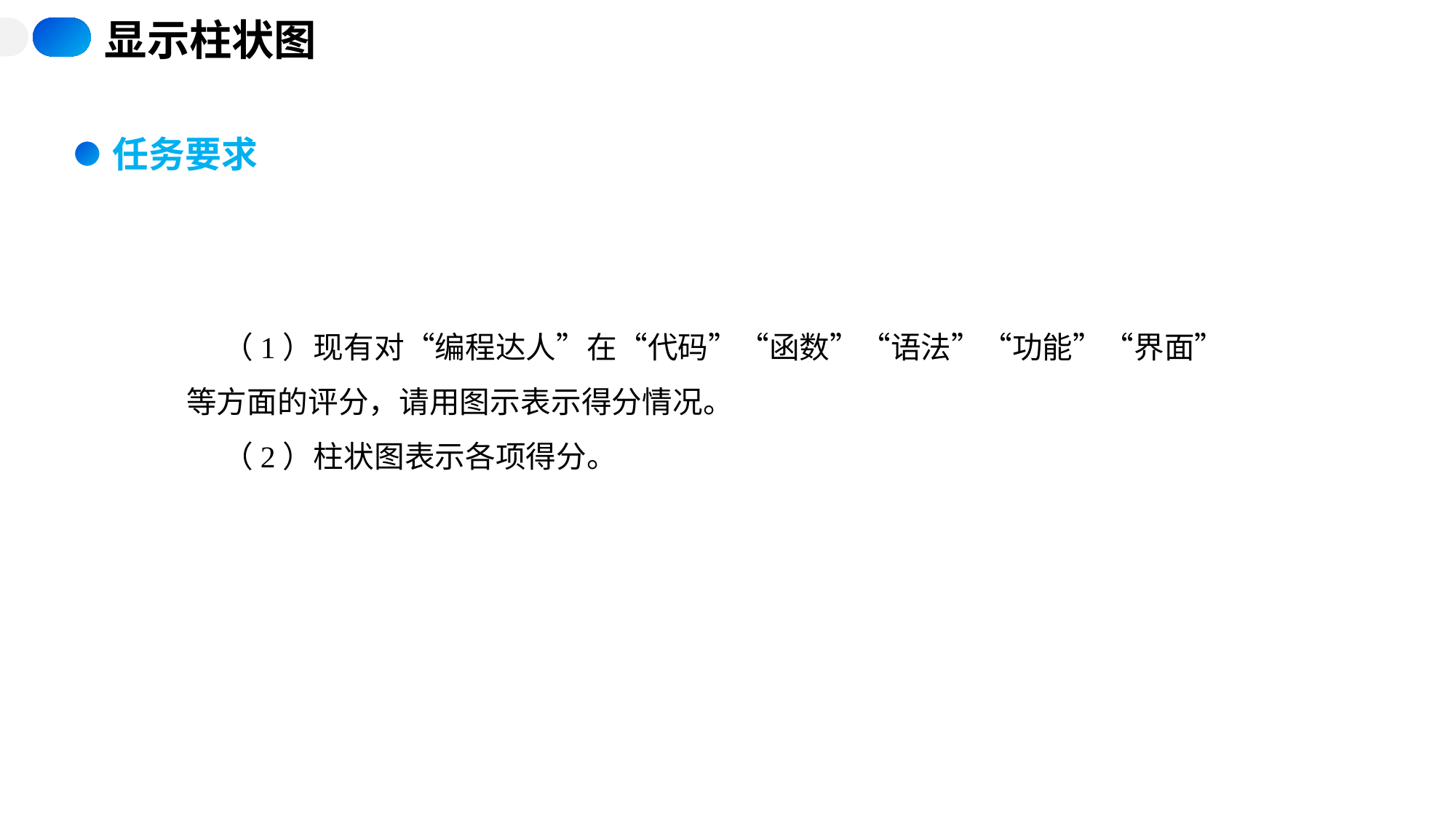

显示柱状图
任务要求

（1）现有对“编程达人”在“代码”“函数”“语法”“功能”“界面”等方面的评分，请用图示表示得分情况。
（2）柱状图表示各项得分。